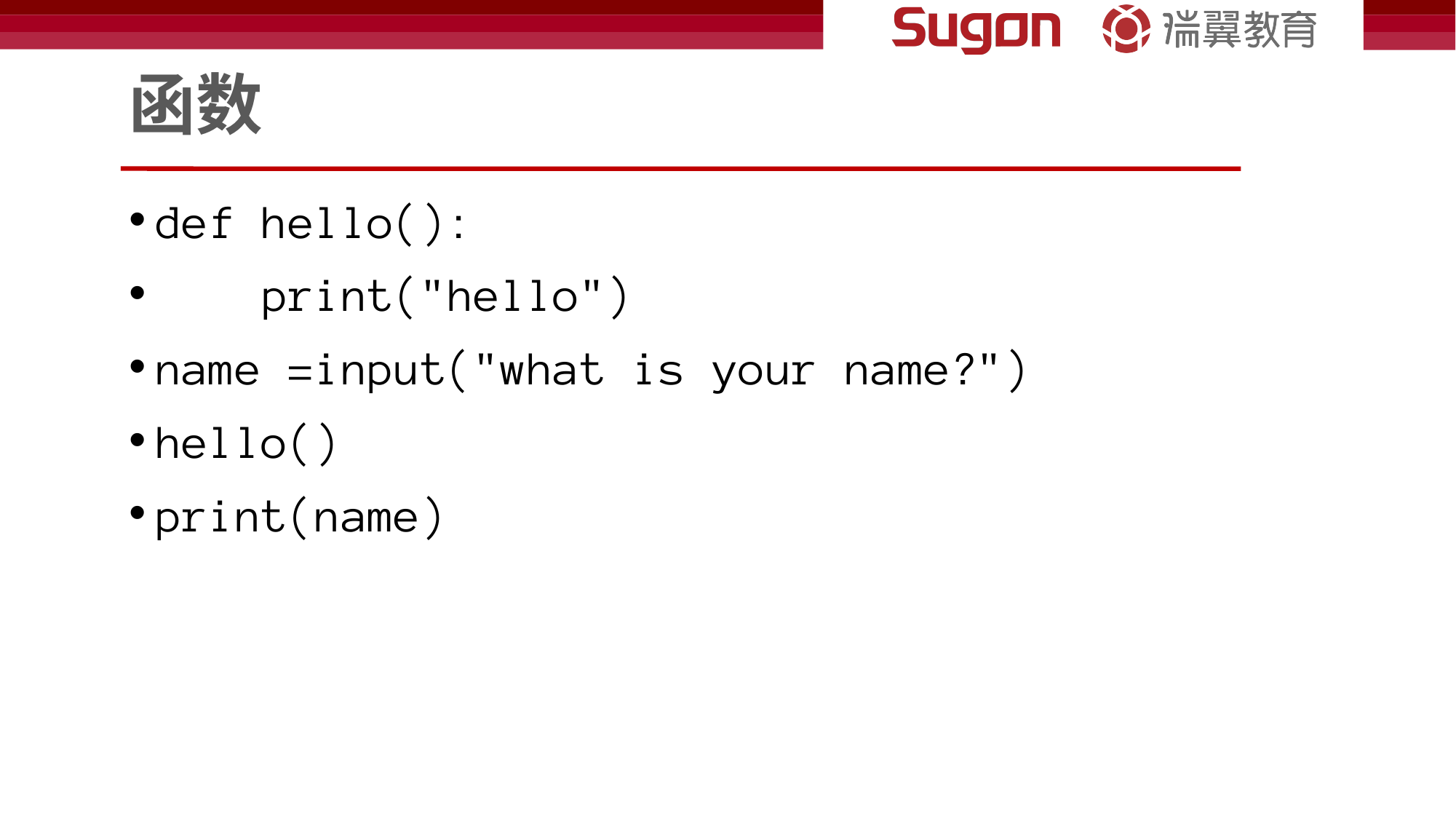

# 函数
def hello():
    print("hello")
name =input("what is your name?")
hello()
print(name)